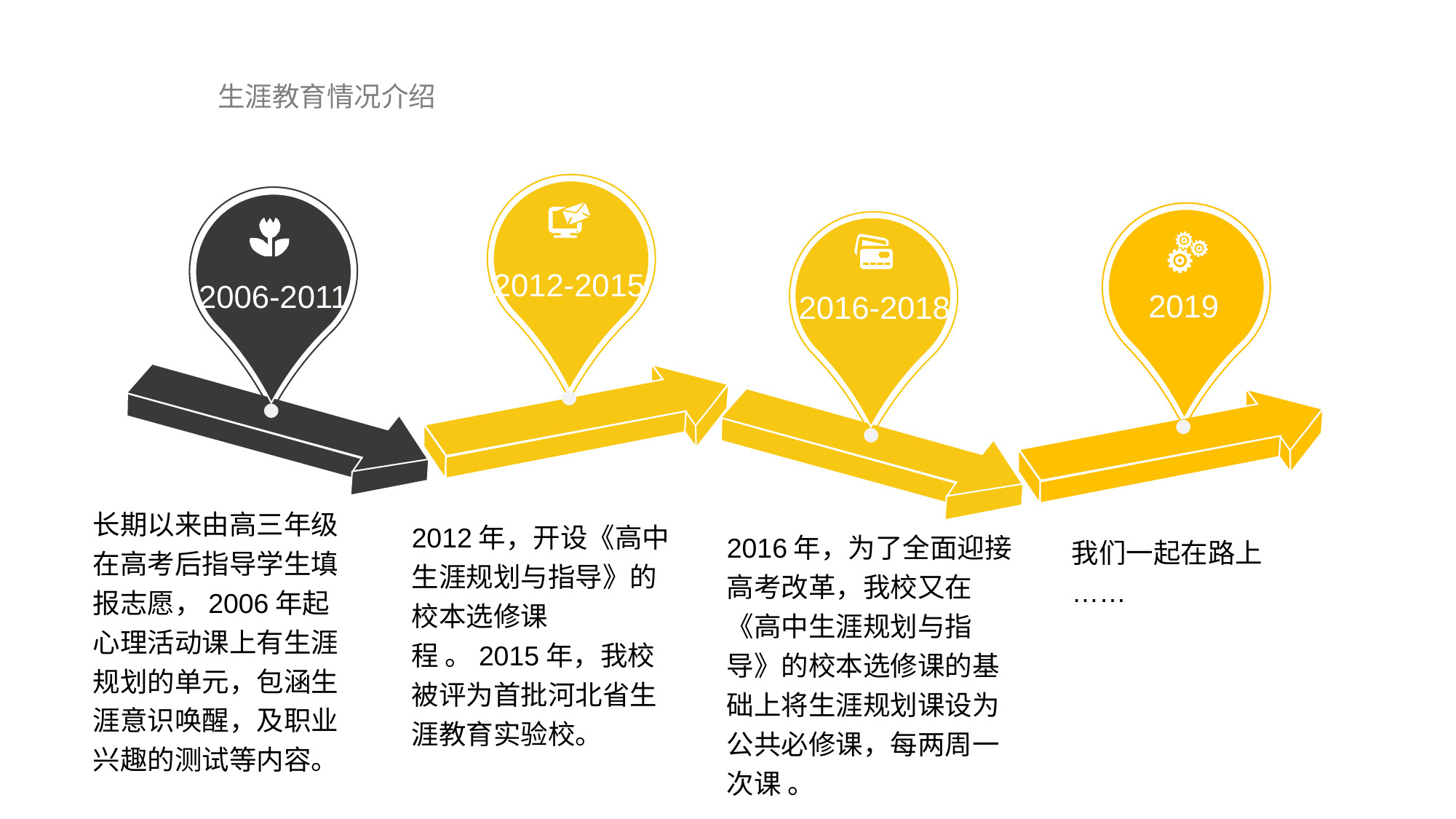

生涯教育情况介绍

2012-2015

2006-2011

2019

2016-2018

长期以来由高三年级在高考后指导学生填报志愿，2006年起心理活动课上有生涯规划的单元，包涵生涯意识唤醒，及职业兴趣的测试等内容。
2012年，开设《高中生涯规划与指导》的校本选修课程 。2015年，我校被评为首批河北省生涯教育实验校。
2016年，为了全面迎接高考改革，我校又在《高中生涯规划与指导》的校本选修课的基础上将生涯规划课设为公共必修课，每两周一次课 。
我们一起在路上
……